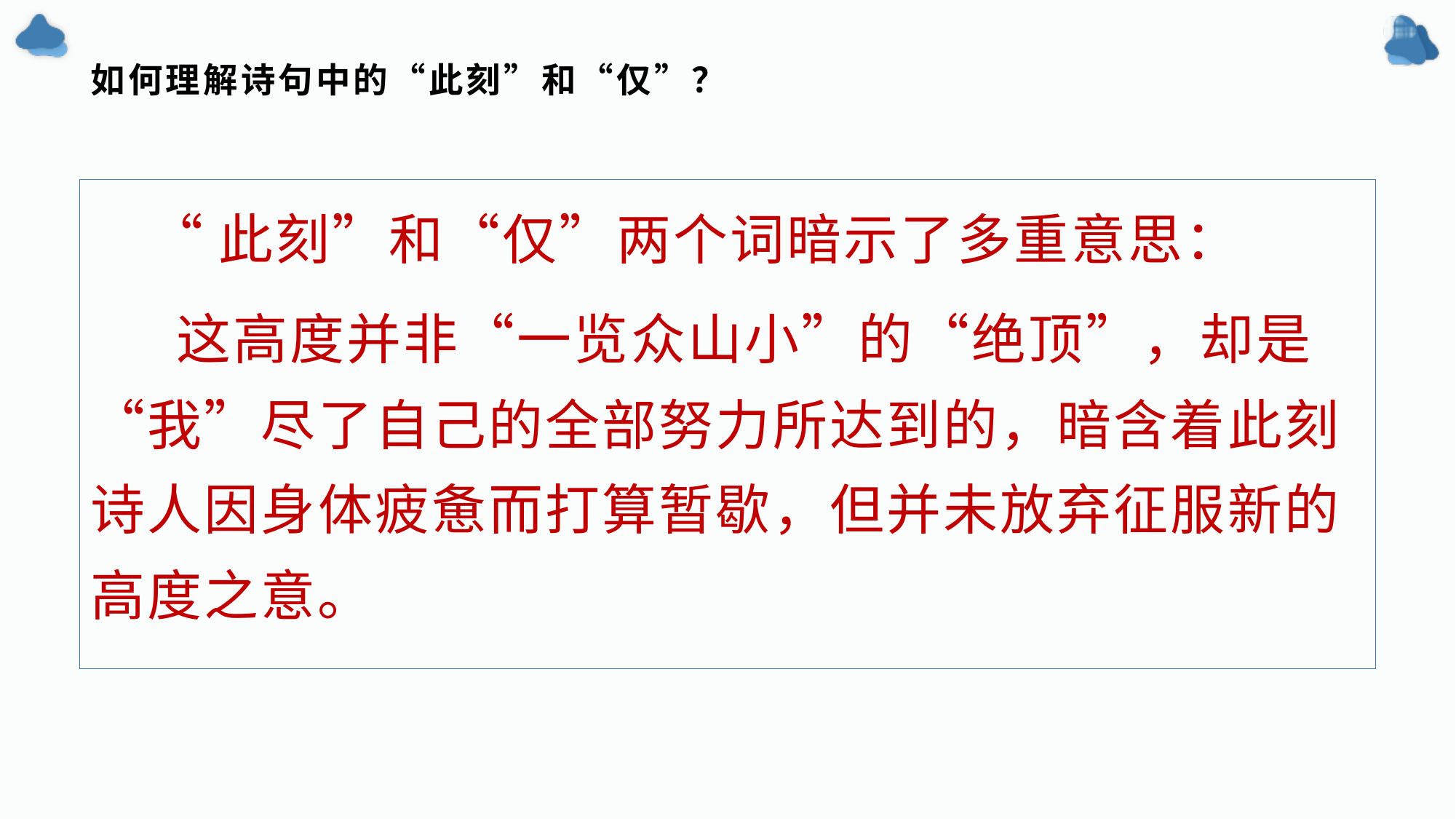

# 如何理解诗句中的“此刻”和“仅”？
    “此刻”和“仅”两个词暗示了多重意思：
     这高度并非“一览众山小”的“绝顶”，却是“我”尽了自己的全部努力所达到的，暗含着此刻诗人因身体疲惫而打算暂歇，但并未放弃征服新的高度之意。